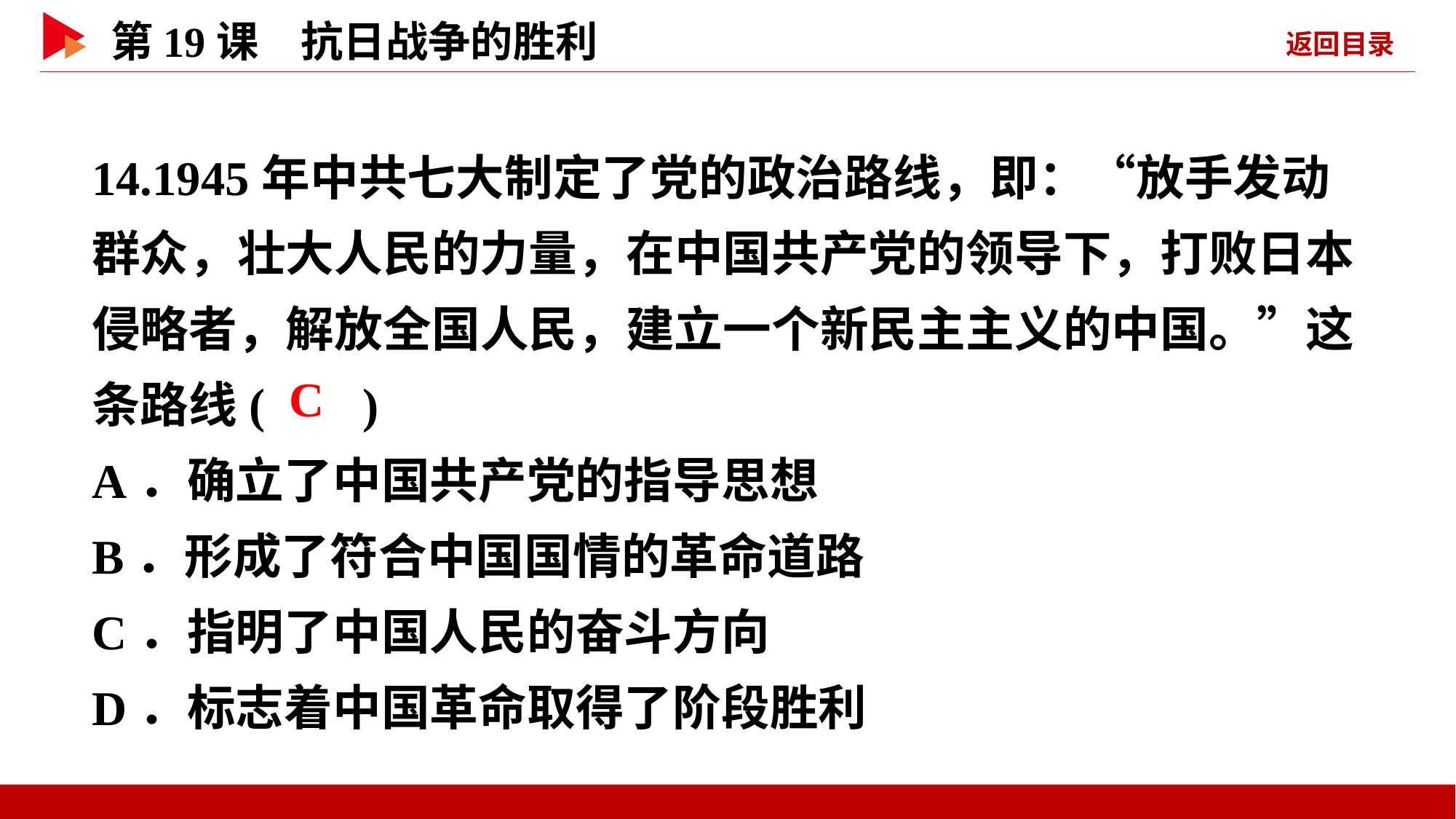

14.1945年中共七大制定了党的政治路线，即：“放手发动群众，壮大人民的力量，在中国共产党的领导下，打败日本侵略者，解放全国人民，建立一个新民主主义的中国。”这条路线(        )
A．确立了中国共产党的指导思想
B．形成了符合中国国情的革命道路
C．指明了中国人民的奋斗方向
D．标志着中国革命取得了阶段胜利
   C